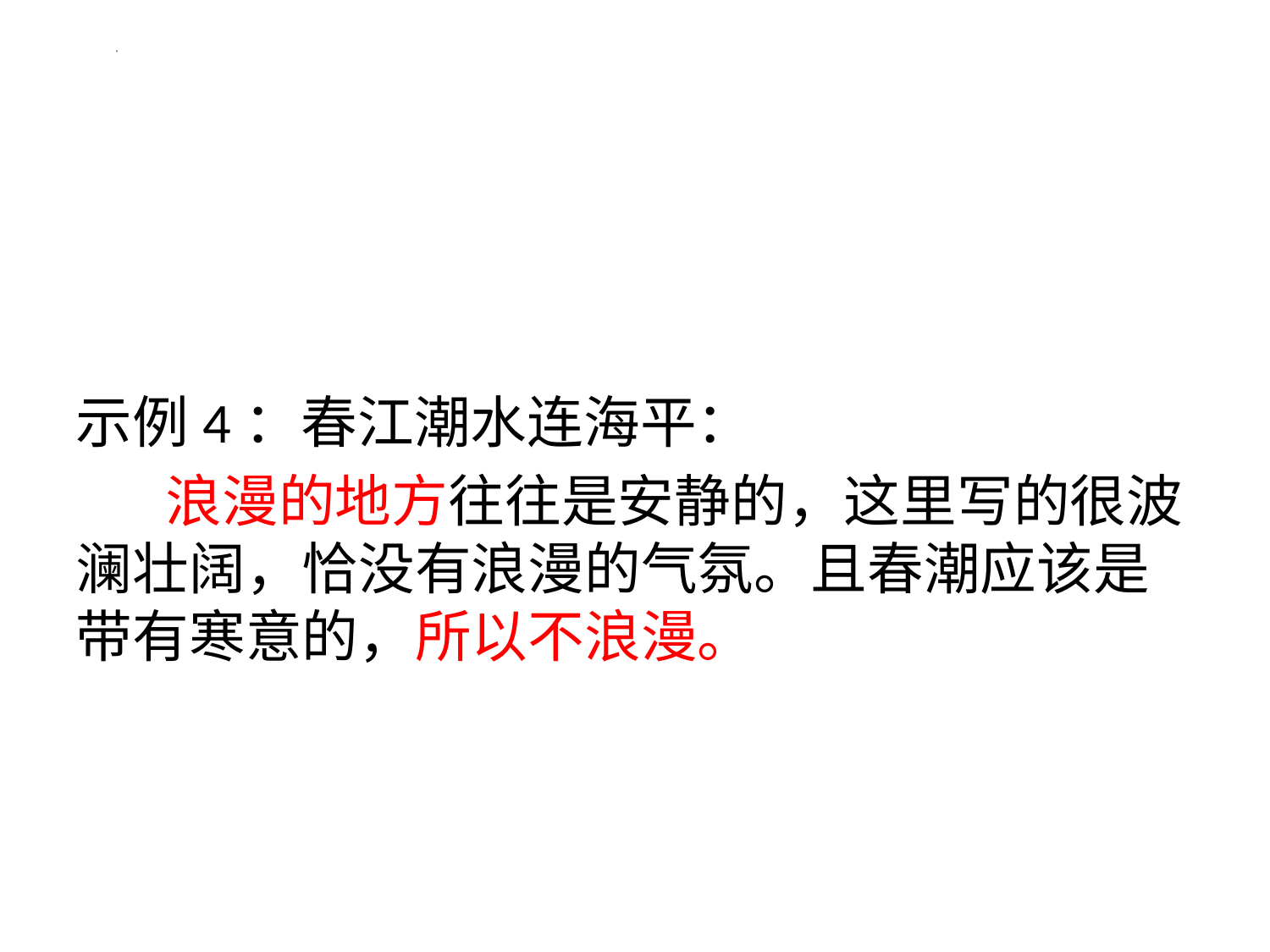

示例4：春江潮水连海平：
      浪漫的地方往往是安静的，这里写的很波澜壮阔，恰没有浪漫的气氛。且春潮应该是带有寒意的，所以不浪漫。